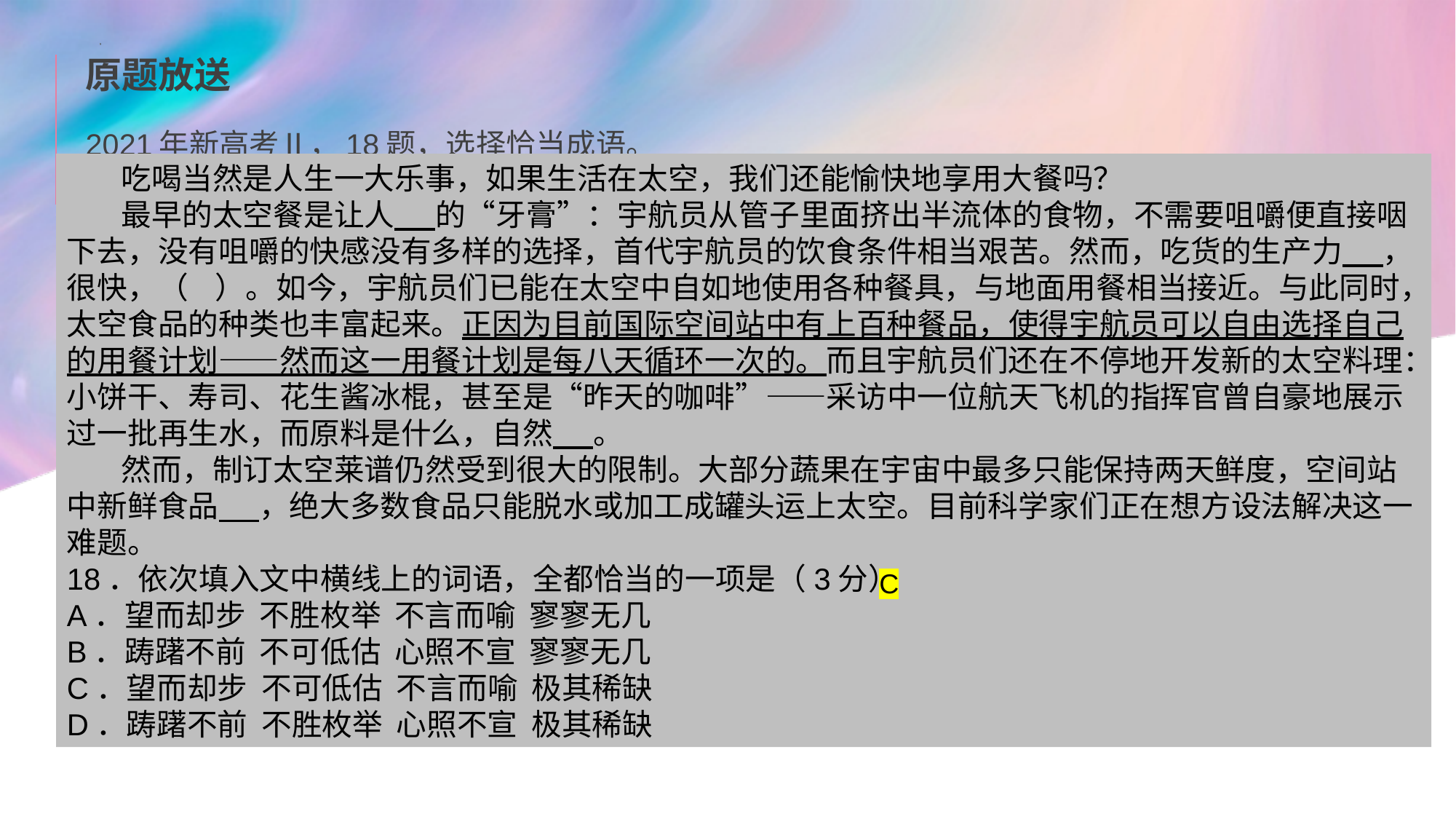

原题放送
2021年新高考Ⅱ，18题，选择恰当成语。
吃喝当然是人生一大乐事，如果生活在太空，我们还能愉快地享用大餐吗？
最早的太空餐是让人      的“牙膏”：宇航员从管子里面挤出半流体的食物，不需要咀嚼便直接咽下去，没有咀嚼的快感没有多样的选择，首代宇航员的饮食条件相当艰苦。然而，吃货的生产力      ，很快，（    ）。如今，宇航员们已能在太空中自如地使用各种餐具，与地面用餐相当接近。与此同时，太空食品的种类也丰富起来。正因为目前国际空间站中有上百种餐品，使得宇航员可以自由选择自己的用餐计划——然而这一用餐计划是每八天循环一次的。而且宇航员们还在不停地开发新的太空料理：小饼干、寿司、花生酱冰棍，甚至是“昨天的咖啡”——采访中一位航天飞机的指挥官曾自豪地展示过一批再生水，而原料是什么，自然      。
然而，制订太空莱谱仍然受到很大的限制。大部分蔬果在宇宙中最多只能保持两天鲜度，空间站中新鲜食品      ，绝大多数食品只能脱水或加工成罐头运上太空。目前科学家们正在想方设法解决这一难题。
18．依次填入文中横线上的词语，全都恰当的一项是（3分）
A．望而却步  不胜枚举  不言而喻  寥寥无几
B．踌躇不前  不可低估  心照不宣  寥寥无几
C．望而却步  不可低估  不言而喻  极其稀缺
D．踌躇不前  不胜枚举  心照不宣  极其稀缺
C